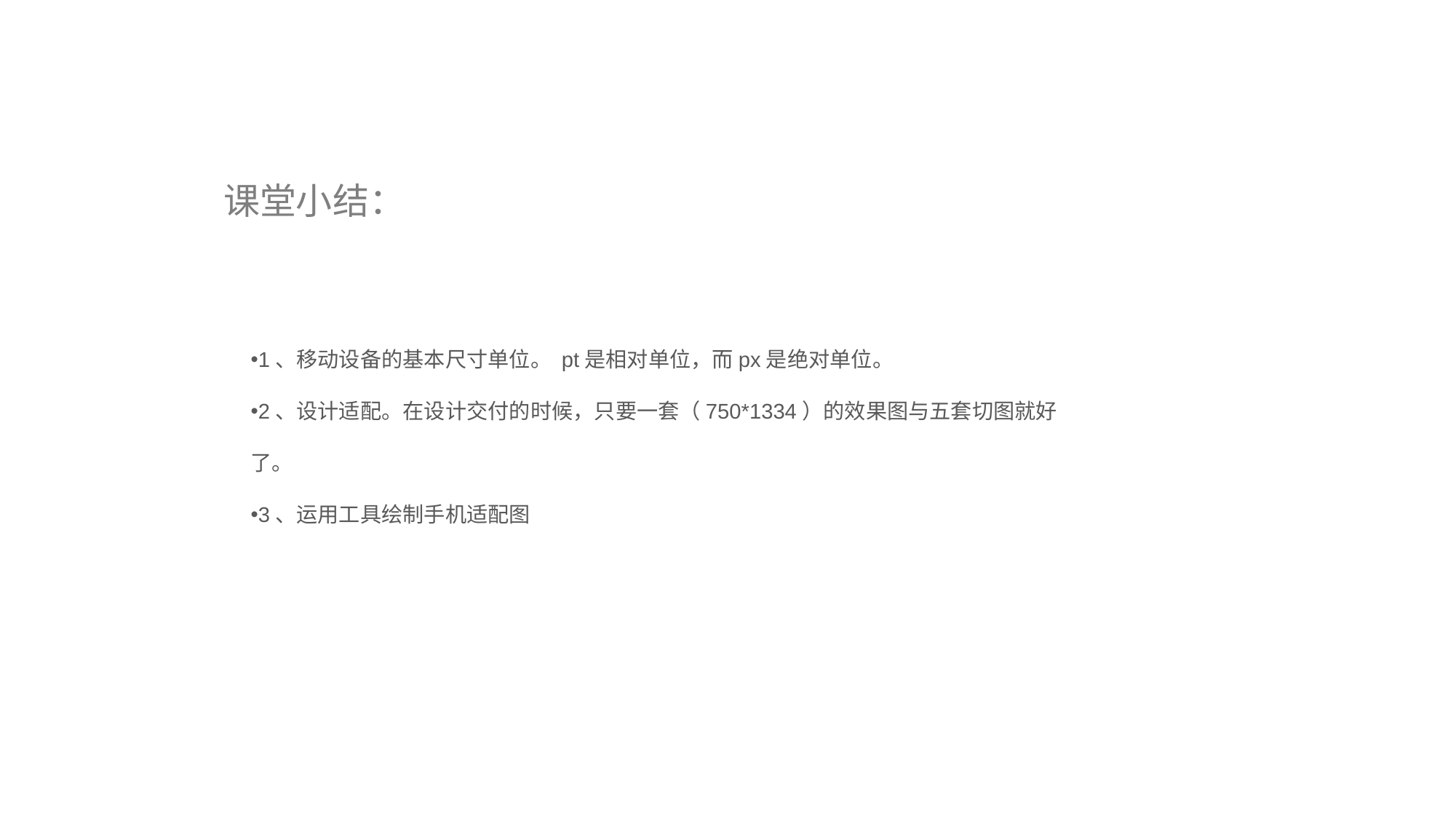

课堂小结：

1、移动设备的基本尺寸单位。 pt是相对单位，而px是绝对单位。
2、设计适配。在设计交付的时候，只要一套（750*1334）的效果图与五套切图就好了。
3、运用工具绘制手机适配图